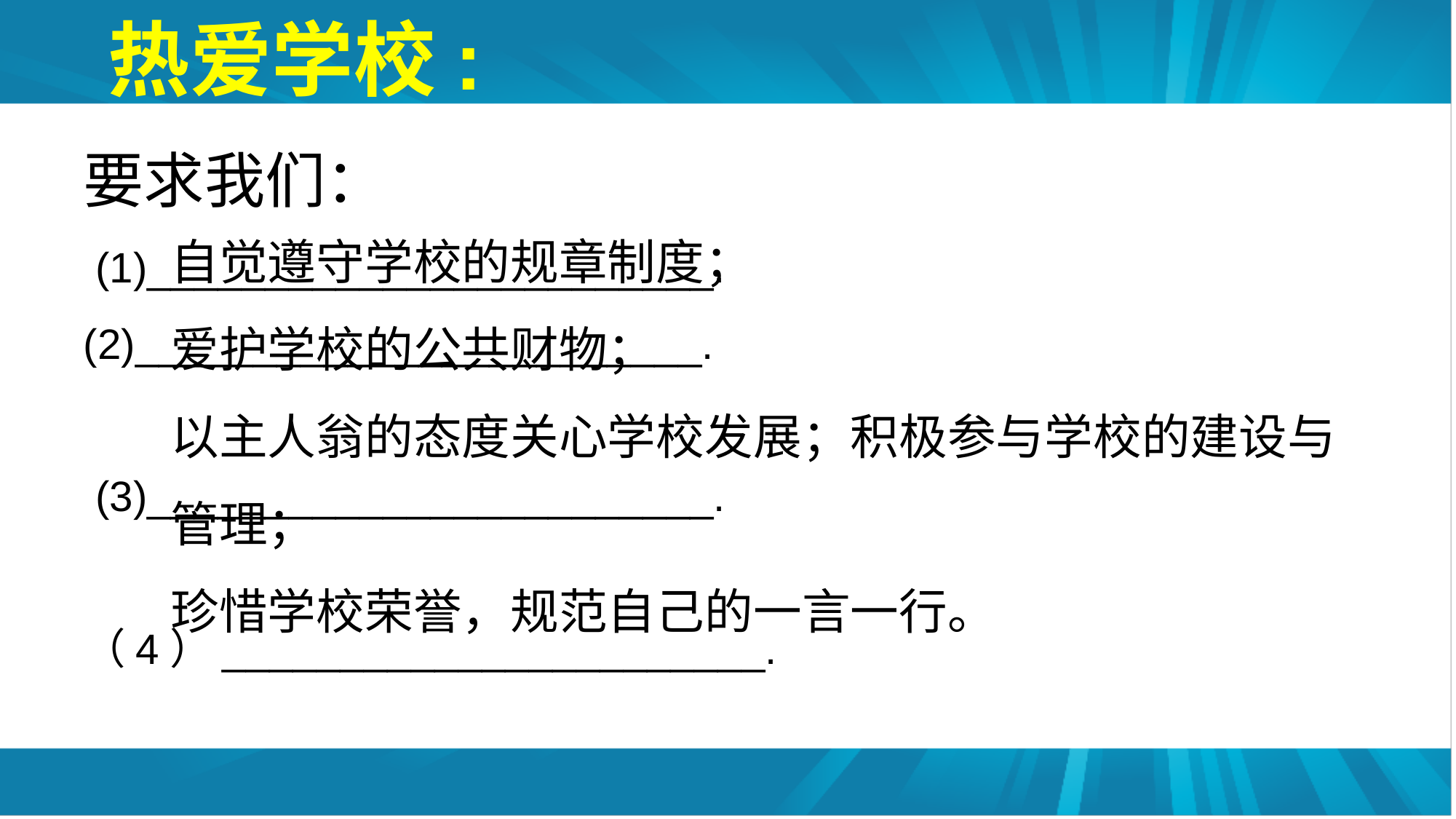

# 热爱学校:
要求我们：
 (1)________________________.
(2)________________________.

 (3)________________________.

（4）_______________________.
自觉遵守学校的规章制度；
爱护学校的公共财物；
以主人翁的态度关心学校发展；积极参与学校的建设与管理；
珍惜学校荣誉，规范自己的一言一行。